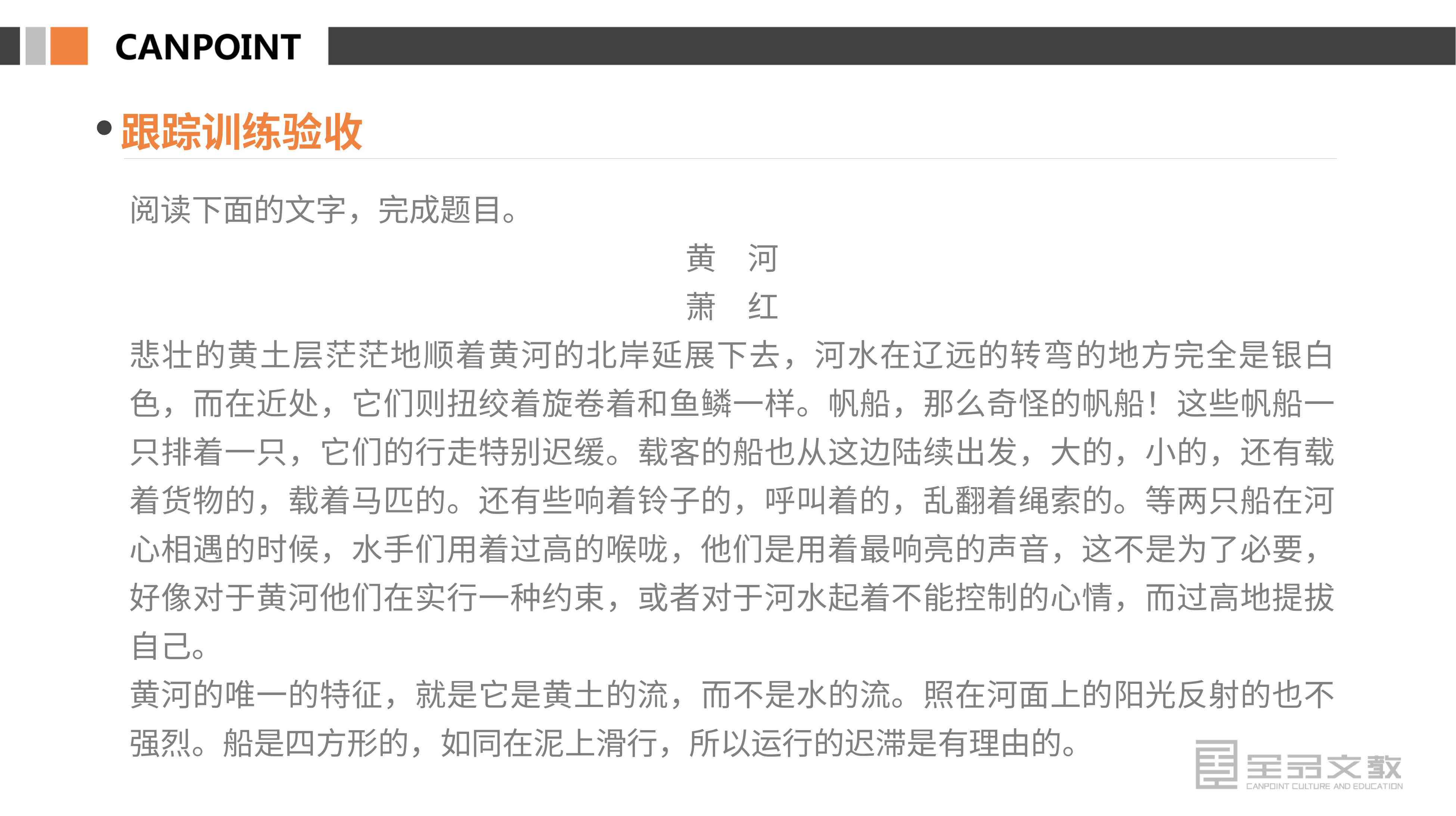

跟踪训练验收

阅读下面的文字，完成题目。
黄　河
萧　红
悲壮的黄土层茫茫地顺着黄河的北岸延展下去，河水在辽远的转弯的地方完全是银白色，而在近处，它们则扭绞着旋卷着和鱼鳞一样。帆船，那么奇怪的帆船！这些帆船一只排着一只，它们的行走特别迟缓。载客的船也从这边陆续出发，大的，小的，还有载着货物的，载着马匹的。还有些响着铃子的，呼叫着的，乱翻着绳索的。等两只船在河心相遇的时候，水手们用着过高的喉咙，他们是用着最响亮的声音，这不是为了必要，好像对于黄河他们在实行一种约束，或者对于河水起着不能控制的心情，而过高地提拔自己。
黄河的唯一的特征，就是它是黄土的流，而不是水的流。照在河面上的阳光反射的也不强烈。船是四方形的，如同在泥上滑行，所以运行的迟滞是有理由的。